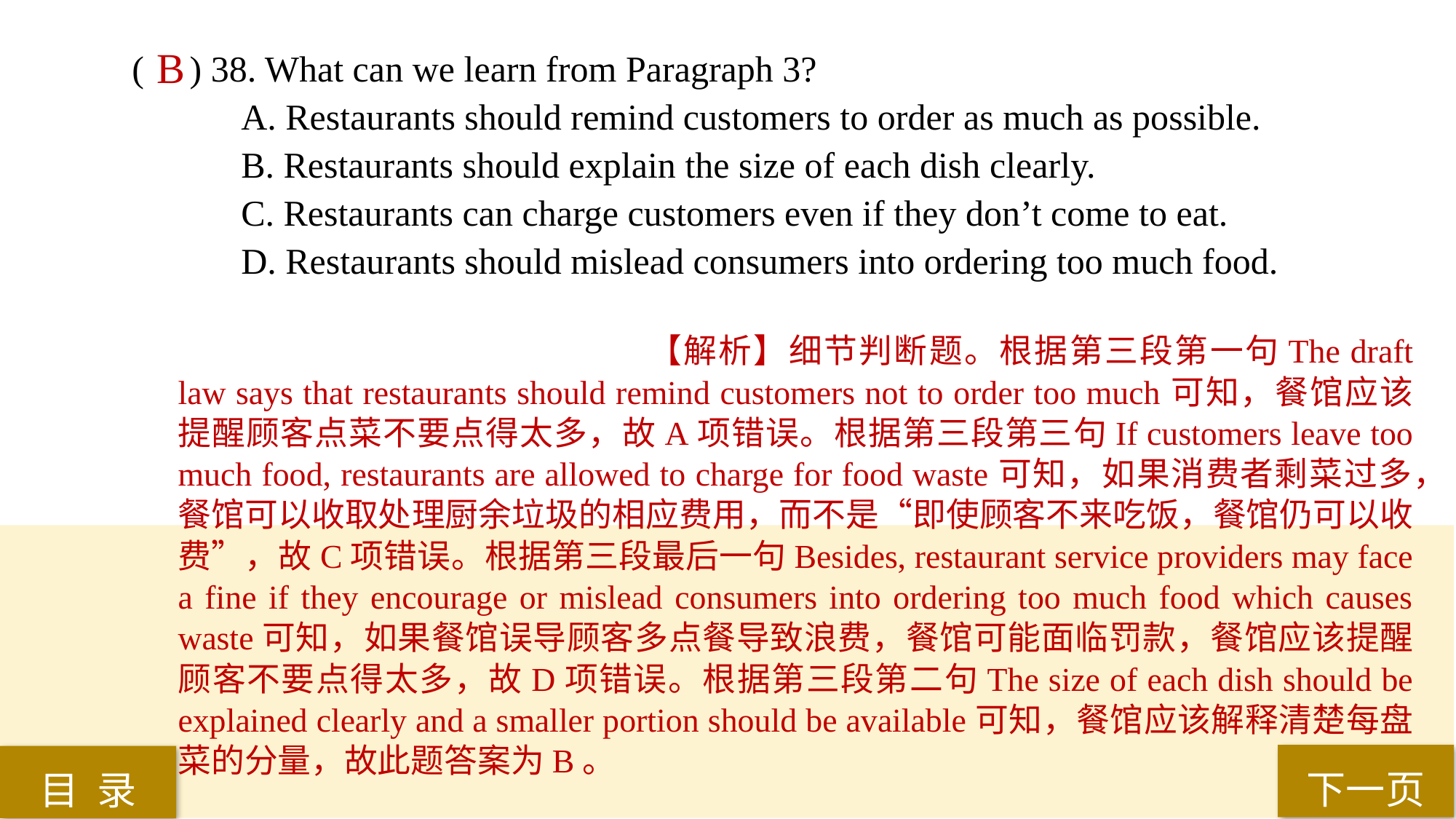

B
(     ) 38. What can we learn from Paragraph 3?
A. Restaurants should remind customers to order as much as possible.
B. Restaurants should explain the size of each dish clearly.
C. Restaurants can charge customers even if they don’t come to eat.
D. Restaurants should mislead consumers into ordering too much food.
【解析】细节判断题。根据第三段第一句The draft law says that restaurants should remind customers not to order too much可知，餐馆应该提醒顾客点菜不要点得太多，故A项错误。根据第三段第三句If customers leave too much food, restaurants are allowed to charge for food waste可知，如果消费者剩菜过多，餐馆可以收取处理厨余垃圾的相应费用，而不是“即使顾客不来吃饭，餐馆仍可以收费”，故C项错误。根据第三段最后一句Besides, restaurant service providers may face a fine if they encourage or mislead consumers into ordering too much food which causes waste可知，如果餐馆误导顾客多点餐导致浪费，餐馆可能面临罚款，餐馆应该提醒顾客不要点得太多，故D项错误。根据第三段第二句The size of each dish should be explained clearly and a smaller portion should be available可知，餐馆应该解释清楚每盘菜的分量，故此题答案为B。